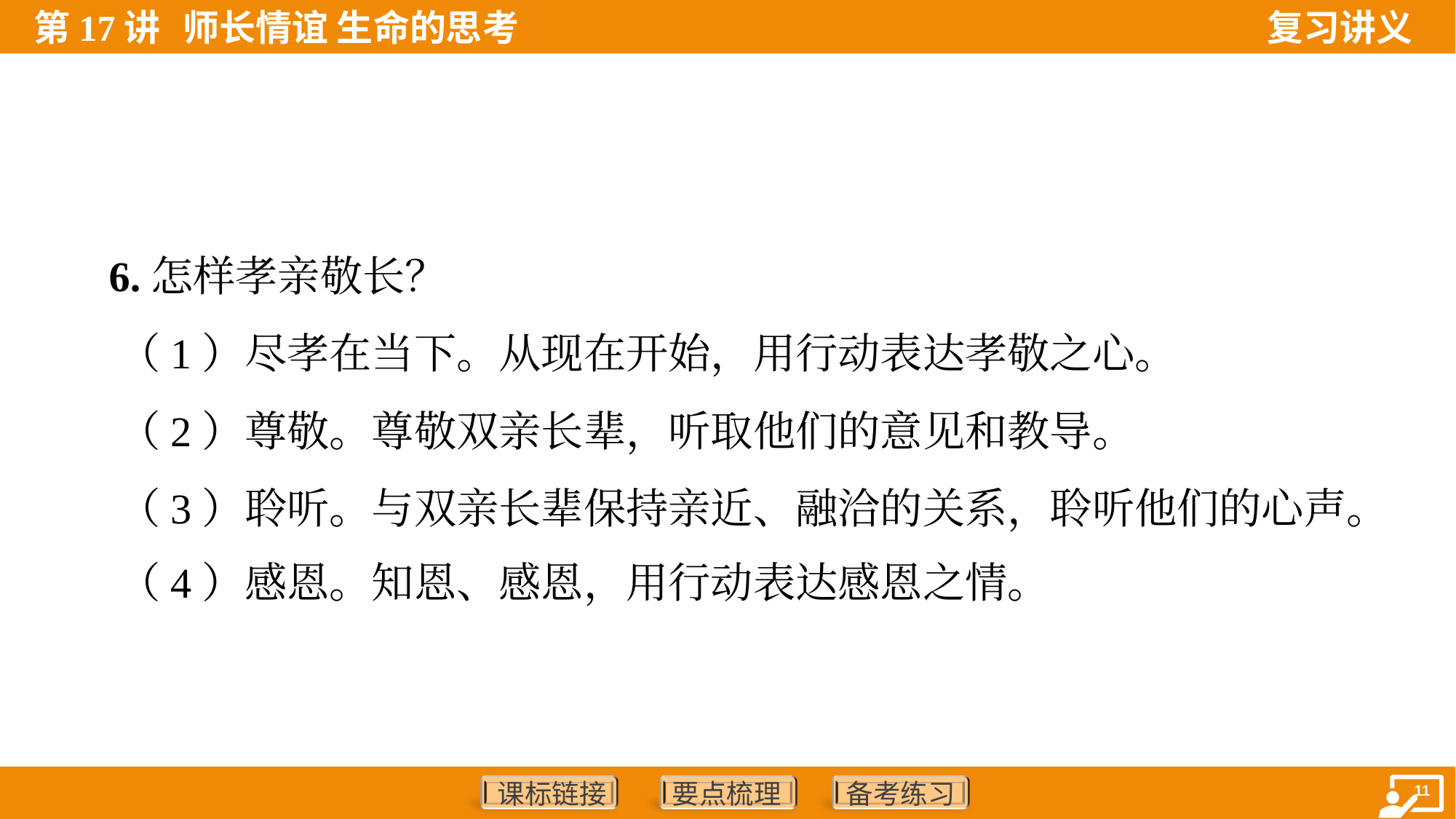

6.怎样孝亲敬长？
    （1）尽孝在当下。从现在开始，用行动表达孝敬之心。
    （2）尊敬。尊敬双亲长辈，听取他们的意见和教导。
    （3）聆听。与双亲长辈保持亲近、融洽的关系，聆听他们的心声。
    （4）感恩。知恩、感恩，用行动表达感恩之情。